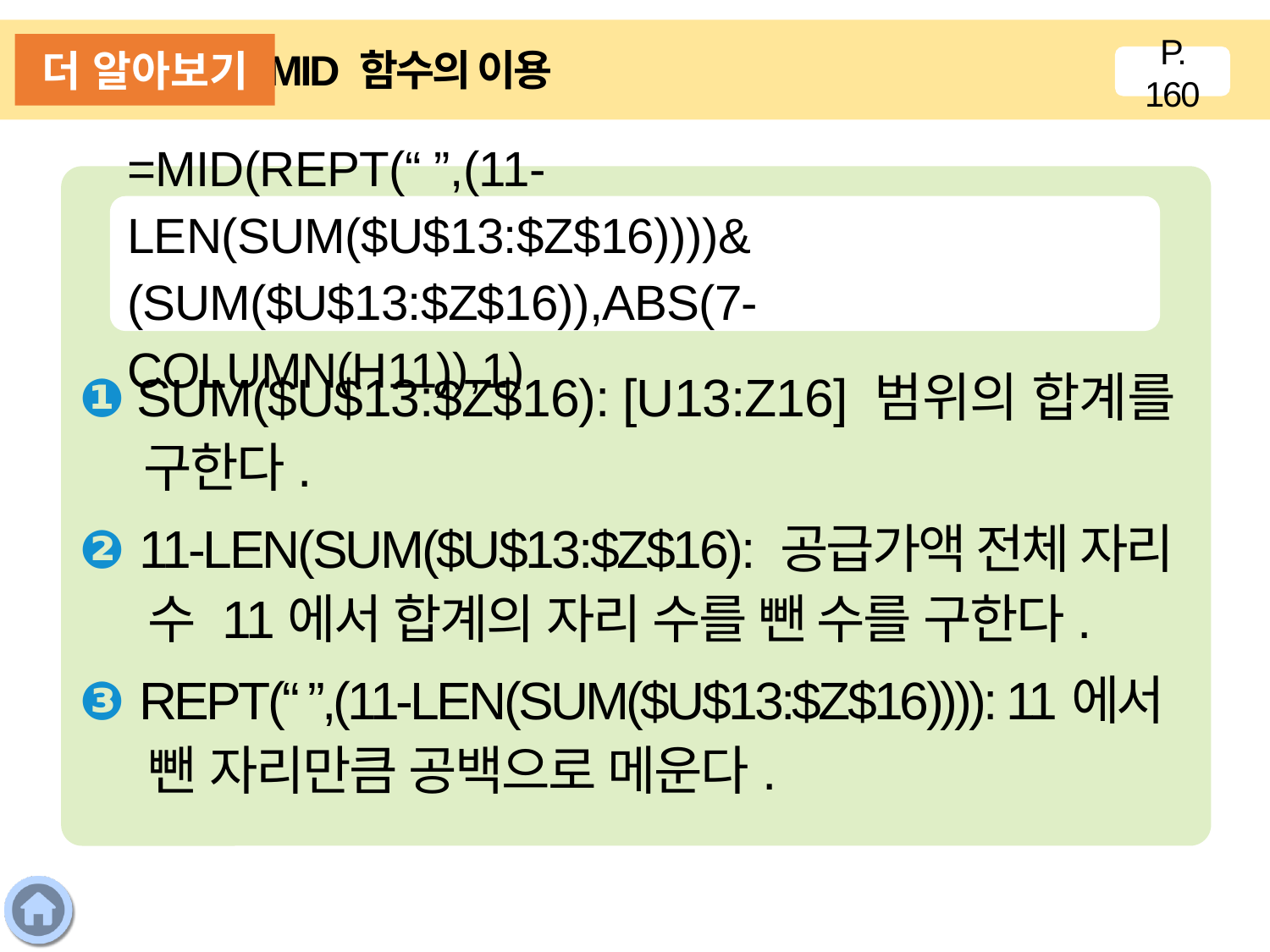

더 알아보기
MID 함수의 이용
P. 160

❶ SUM($U$13:$Z$16): [U13:Z16] 범위의 합계를 구한다.
❷ 11-LEN(SUM($U$13:$Z$16): 공급가액 전체 자리 수 11에서 합계의 자리 수를 뺀 수를 구한다.
❸ REPT(“ ”,(11-LEN(SUM($U$13:$Z$16)))): 11에서 뺀 자리만큼 공백으로 메운다.

=MID(REPT(“ ”,(11-LEN(SUM($U$13:$Z$16))))&
(SUM($U$13:$Z$16)),ABS(7-COLUMN(H11)),1)